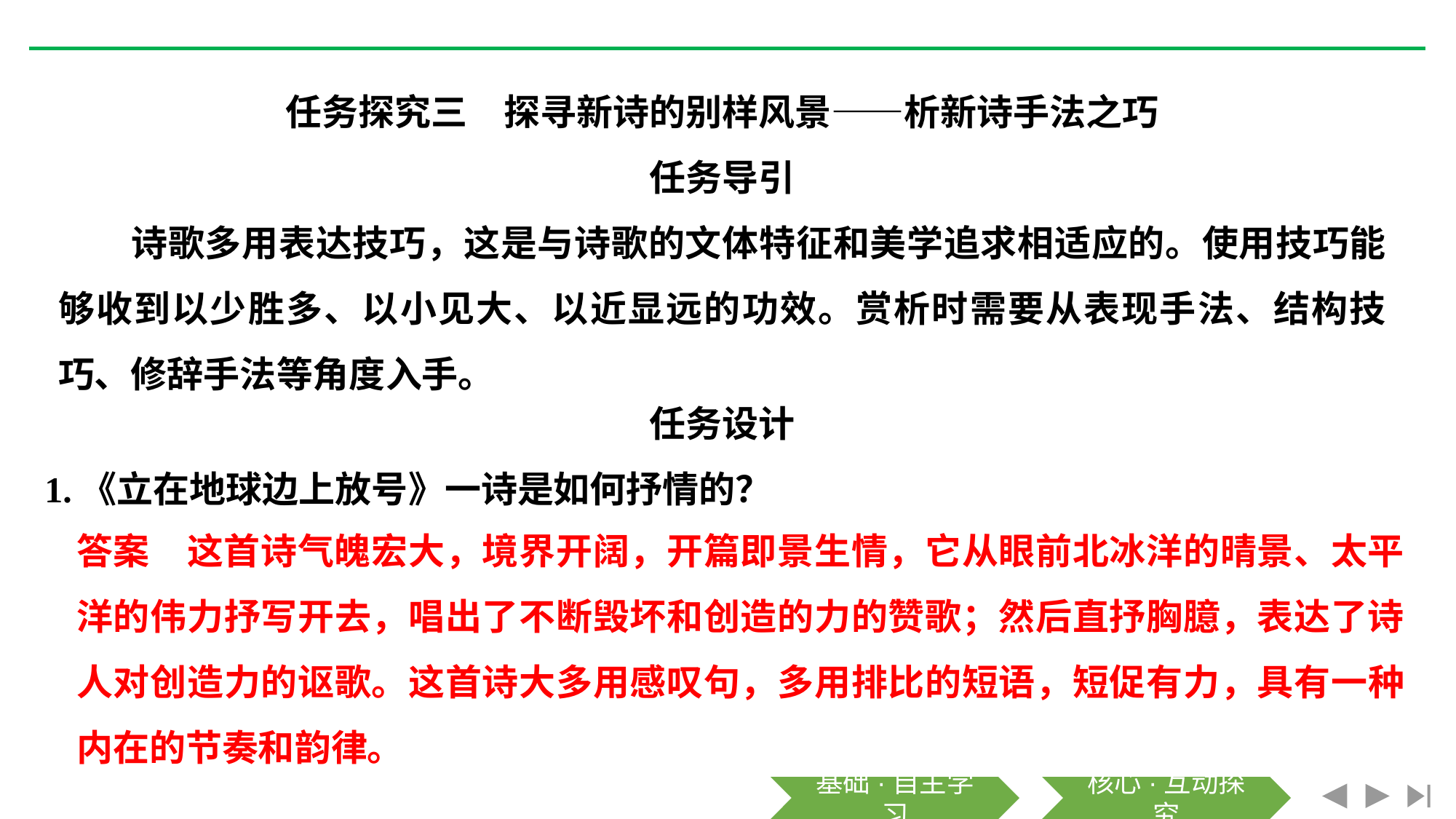

任务探究三　探寻新诗的别样风景——析新诗手法之巧
任务导引
诗歌多用表达技巧，这是与诗歌的文体特征和美学追求相适应的。使用技巧能够收到以少胜多、以小见大、以近显远的功效。赏析时需要从表现手法、结构技巧、修辞手法等角度入手。
任务设计
1.《立在地球边上放号》一诗是如何抒情的？
答案　这首诗气魄宏大，境界开阔，开篇即景生情，它从眼前北冰洋的晴景、太平洋的伟力抒写开去，唱出了不断毁坏和创造的力的赞歌；然后直抒胸臆，表达了诗人对创造力的讴歌。这首诗大多用感叹句，多用排比的短语，短促有力，具有一种内在的节奏和韵律。